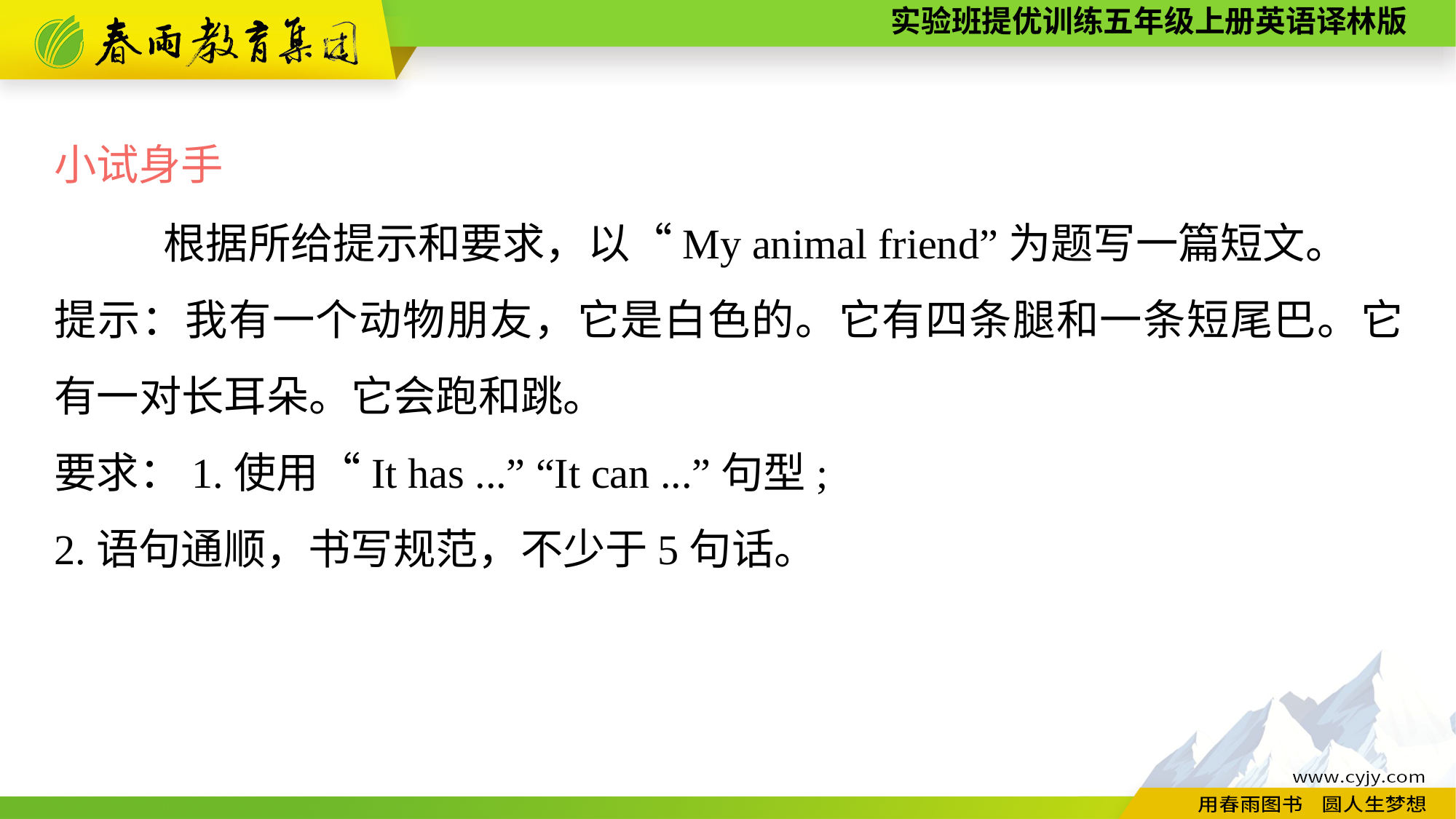

小试身手
	根据所给提示和要求，以“My animal friend”为题写一篇短文。
提示：我有一个动物朋友，它是白色的。它有四条腿和一条短尾巴。它有一对长耳朵。它会跑和跳。
要求：1.使用“It has ...” “It can ...”句型;
2.语句通顺，书写规范，不少于5句话。